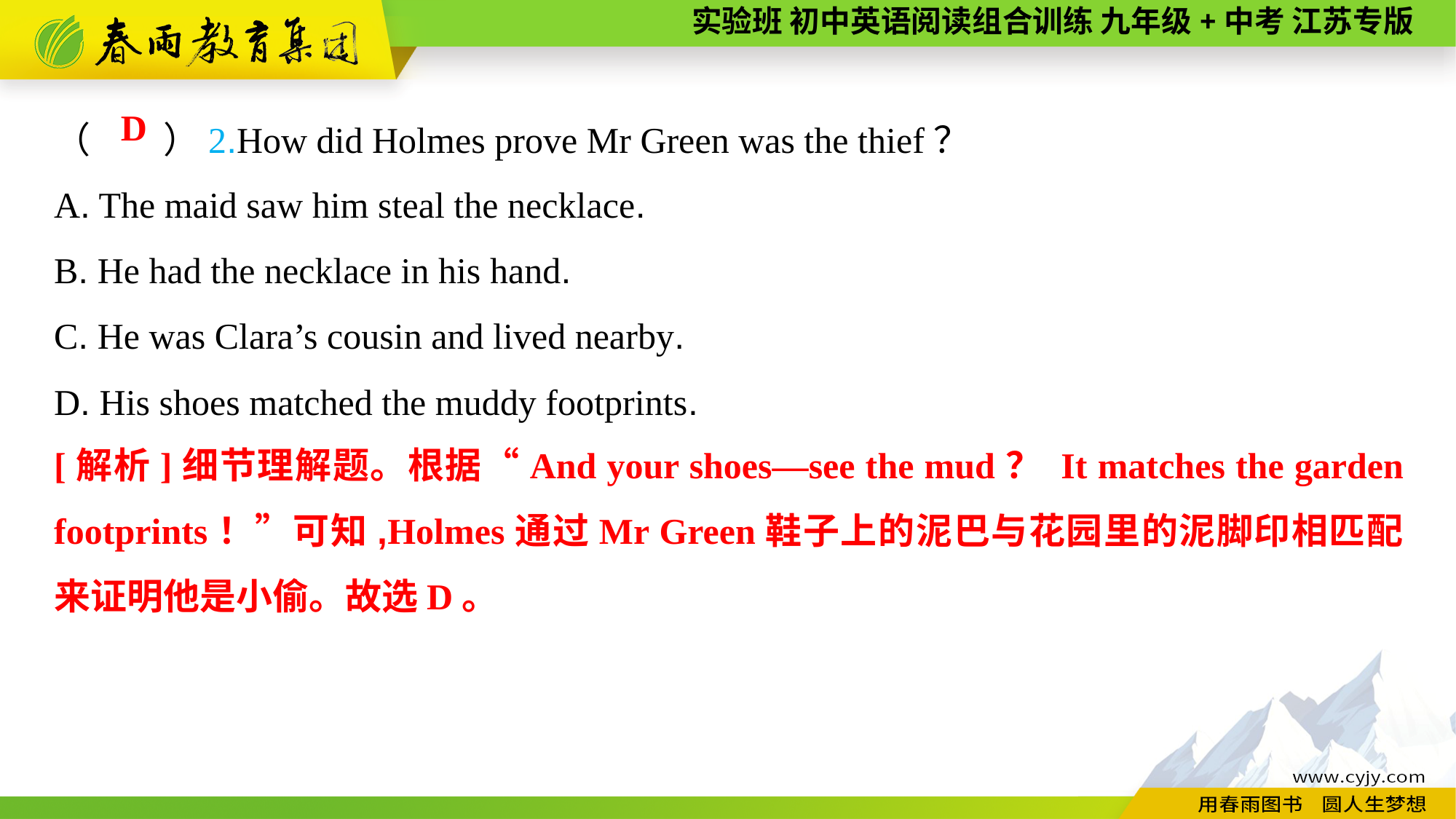

（　　）2.How did Holmes prove Mr Green was the thief？
A. The maid saw him steal the necklace.
B. He had the necklace in his hand.
C. He was Clara’s cousin and lived nearby.
D. His shoes matched the muddy footprints.
D
[解析]细节理解题。根据“And your shoes—see the mud？ It matches the garden footprints！”可知,Holmes通过Mr Green鞋子上的泥巴与花园里的泥脚印相匹配来证明他是小偷。故选D。